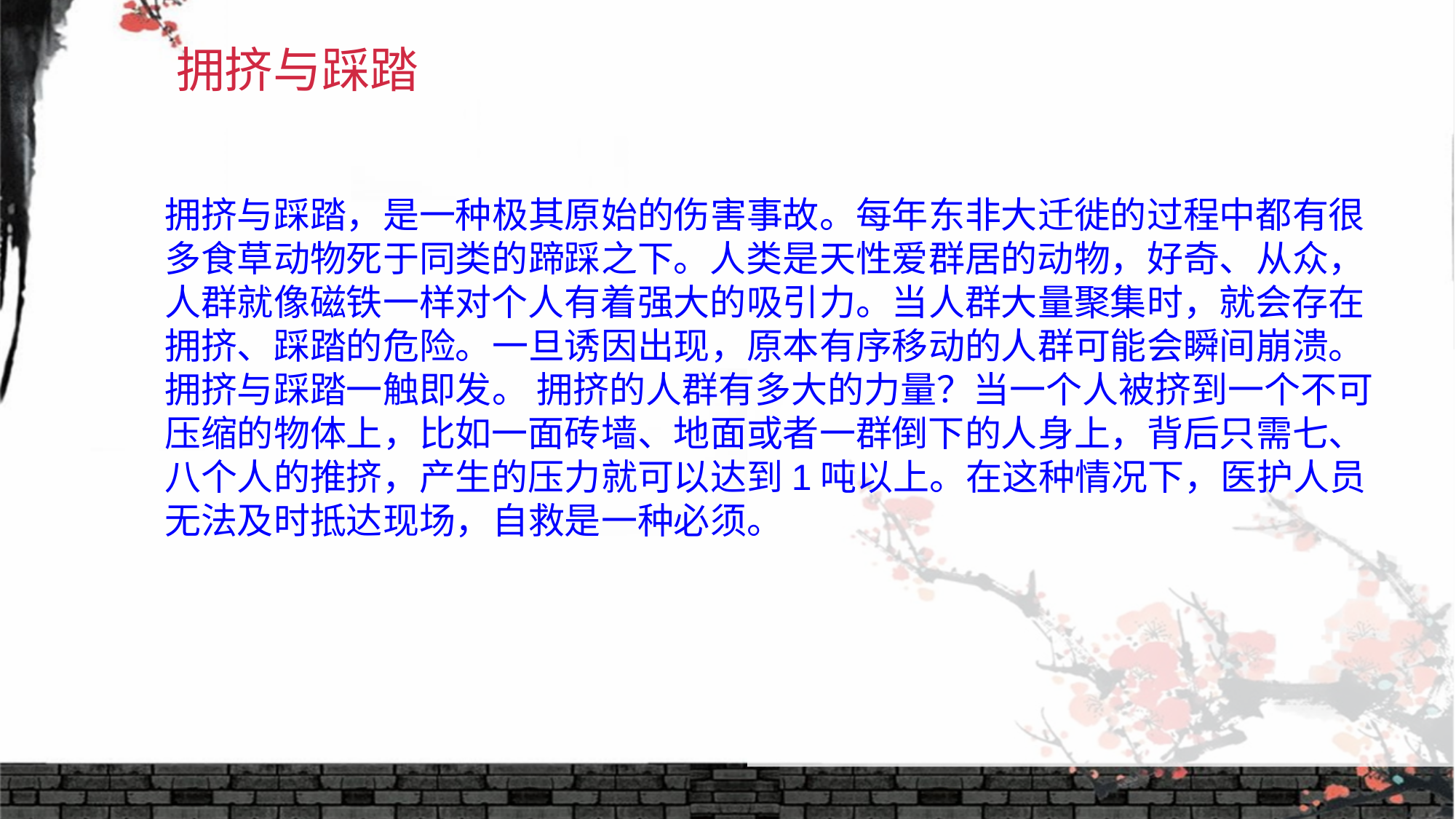

拥挤与踩踏
拥挤与踩踏，是一种极其原始的伤害事故。每年东非大迁徙的过程中都有很多食草动物死于同类的蹄踩之下。人类是天性爱群居的动物，好奇、从众，人群就像磁铁一样对个人有着强大的吸引力。当人群大量聚集时，就会存在拥挤、踩踏的危险。一旦诱因出现，原本有序移动的人群可能会瞬间崩溃。拥挤与踩踏一触即发。 拥挤的人群有多大的力量？当一个人被挤到一个不可压缩的物体上，比如一面砖墙、地面或者一群倒下的人身上，背后只需七、八个人的推挤，产生的压力就可以达到1吨以上。在这种情况下，医护人员无法及时抵达现场，自救是一种必须。